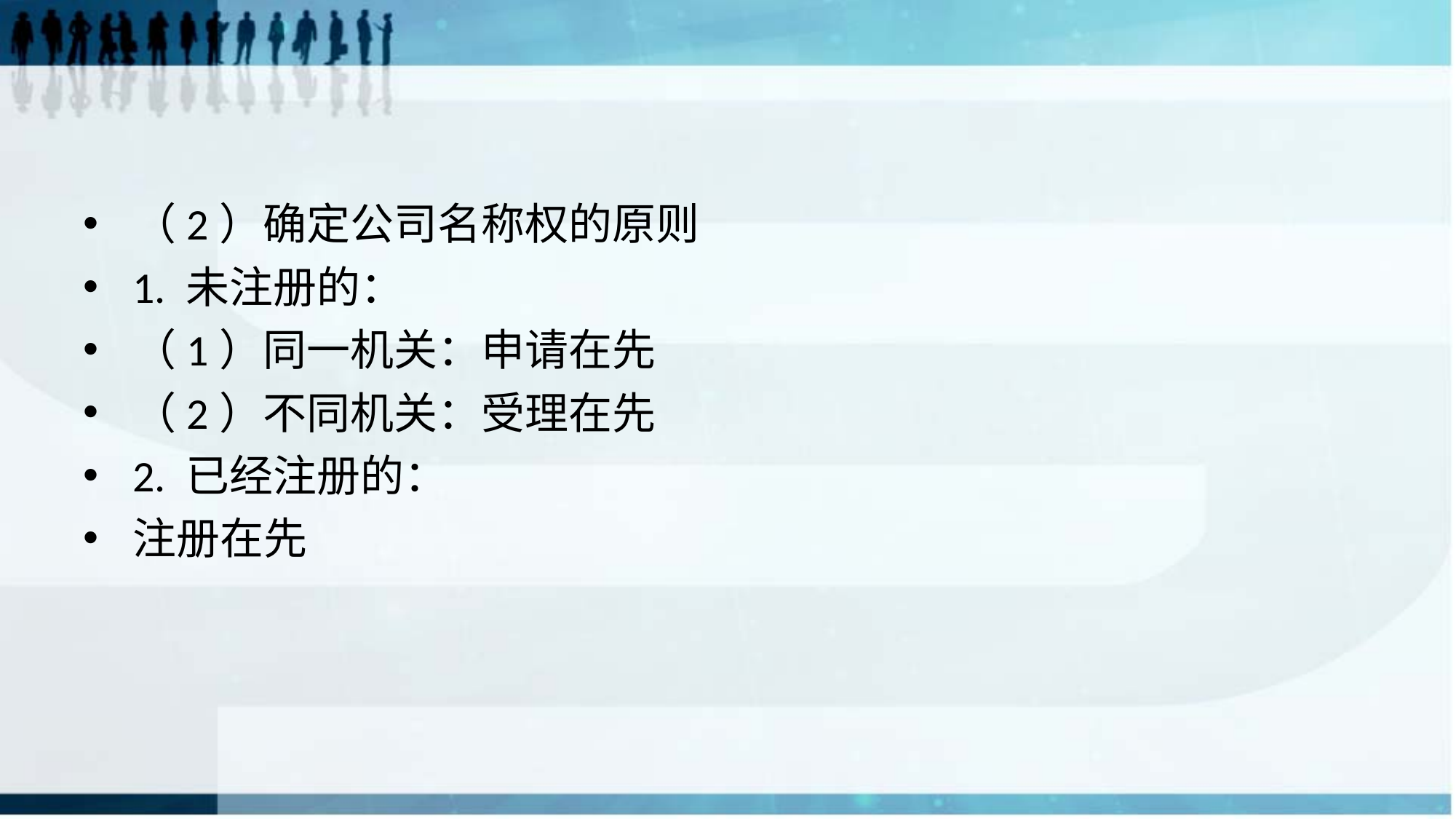

#
（2）确定公司名称权的原则
1. 未注册的：
（1）同一机关：申请在先
（2）不同机关：受理在先
2. 已经注册的：
注册在先